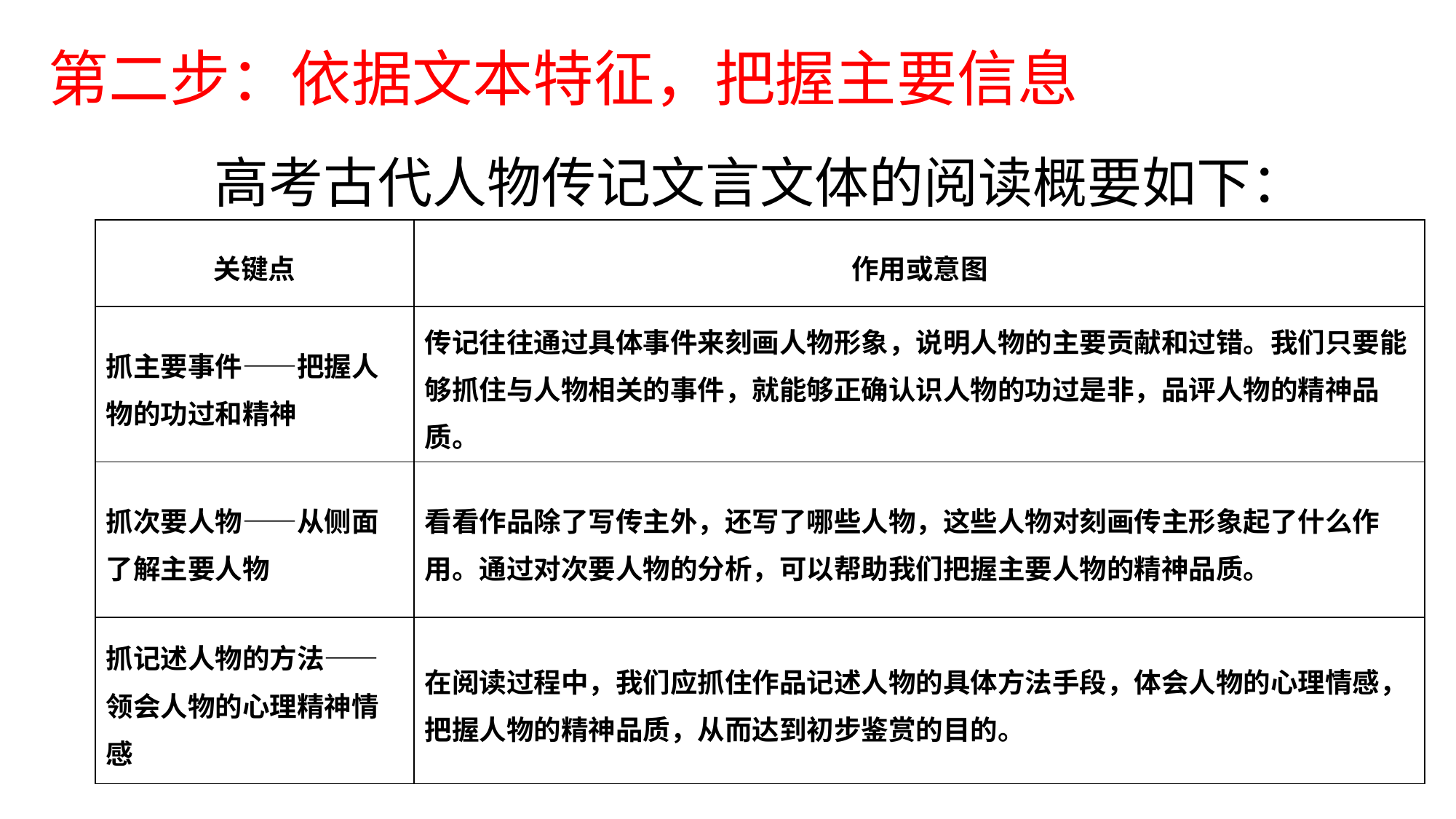

第二步：依据文本特征，把握主要信息
高考古代人物传记文言文体的阅读概要如下：
| 关键点 | 作用或意图 |
| --- | --- |
| 抓主要事件——把握人物的功过和精神 | 传记往往通过具体事件来刻画人物形象，说明人物的主要贡献和过错。我们只要能够抓住与人物相关的事件，就能够正确认识人物的功过是非，品评人物的精神品质。 |
| 抓次要人物——从侧面了解主要人物 | 看看作品除了写传主外，还写了哪些人物，这些人物对刻画传主形象起了什么作用。通过对次要人物的分析，可以帮助我们把握主要人物的精神品质。 |
| 抓记述人物的方法——领会人物的心理精神情感 | 在阅读过程中，我们应抓住作品记述人物的具体方法手段，体会人物的心理情感，把握人物的精神品质，从而达到初步鉴赏的目的。 |